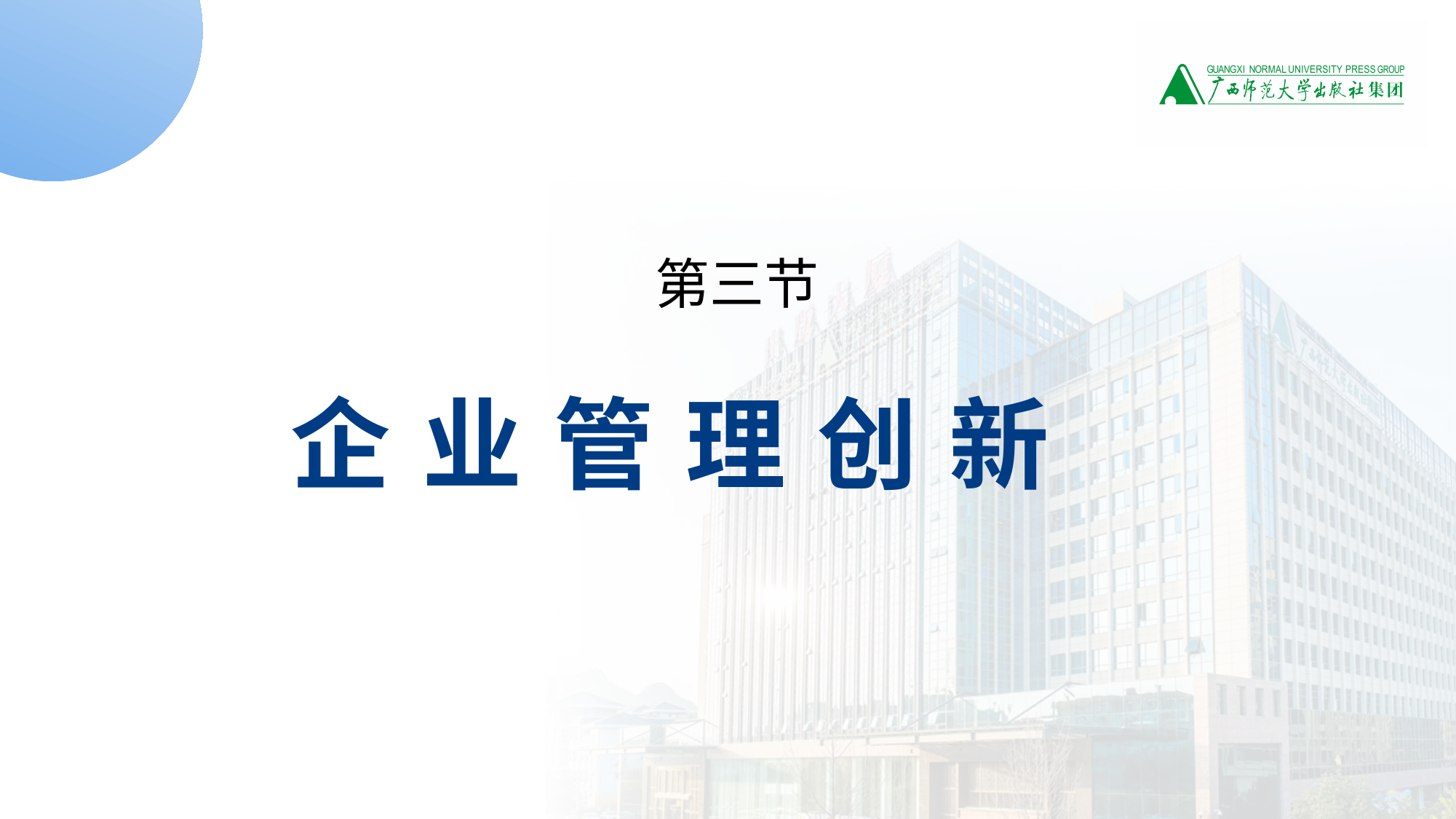

第三节
企 业 管 理 创 新